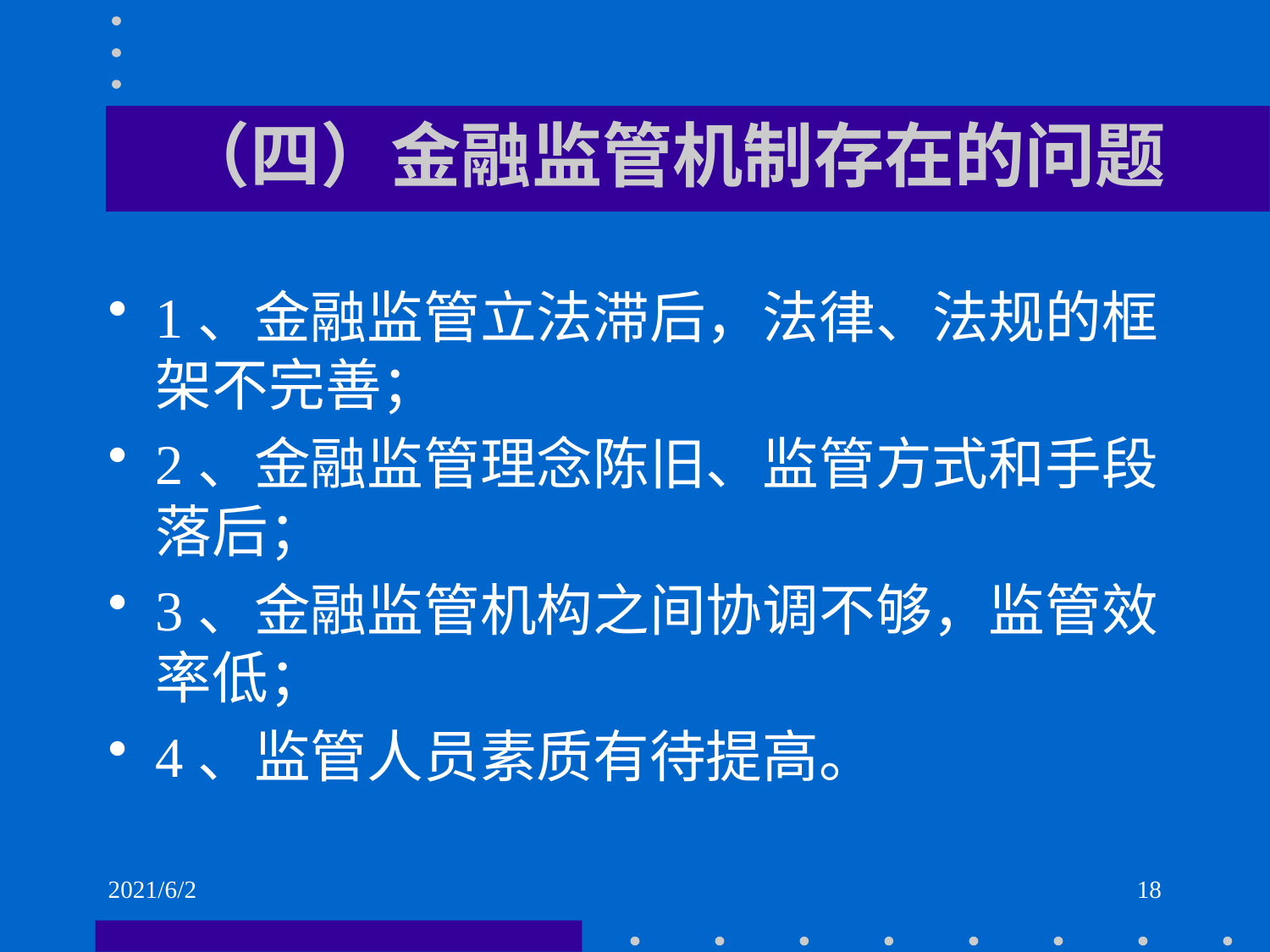

# （四）金融监管机制存在的问题
1、金融监管立法滞后，法律、法规的框架不完善；
2、金融监管理念陈旧、监管方式和手段落后；
3、金融监管机构之间协调不够，监管效率低；
4、监管人员素质有待提高。
2021/6/2
18